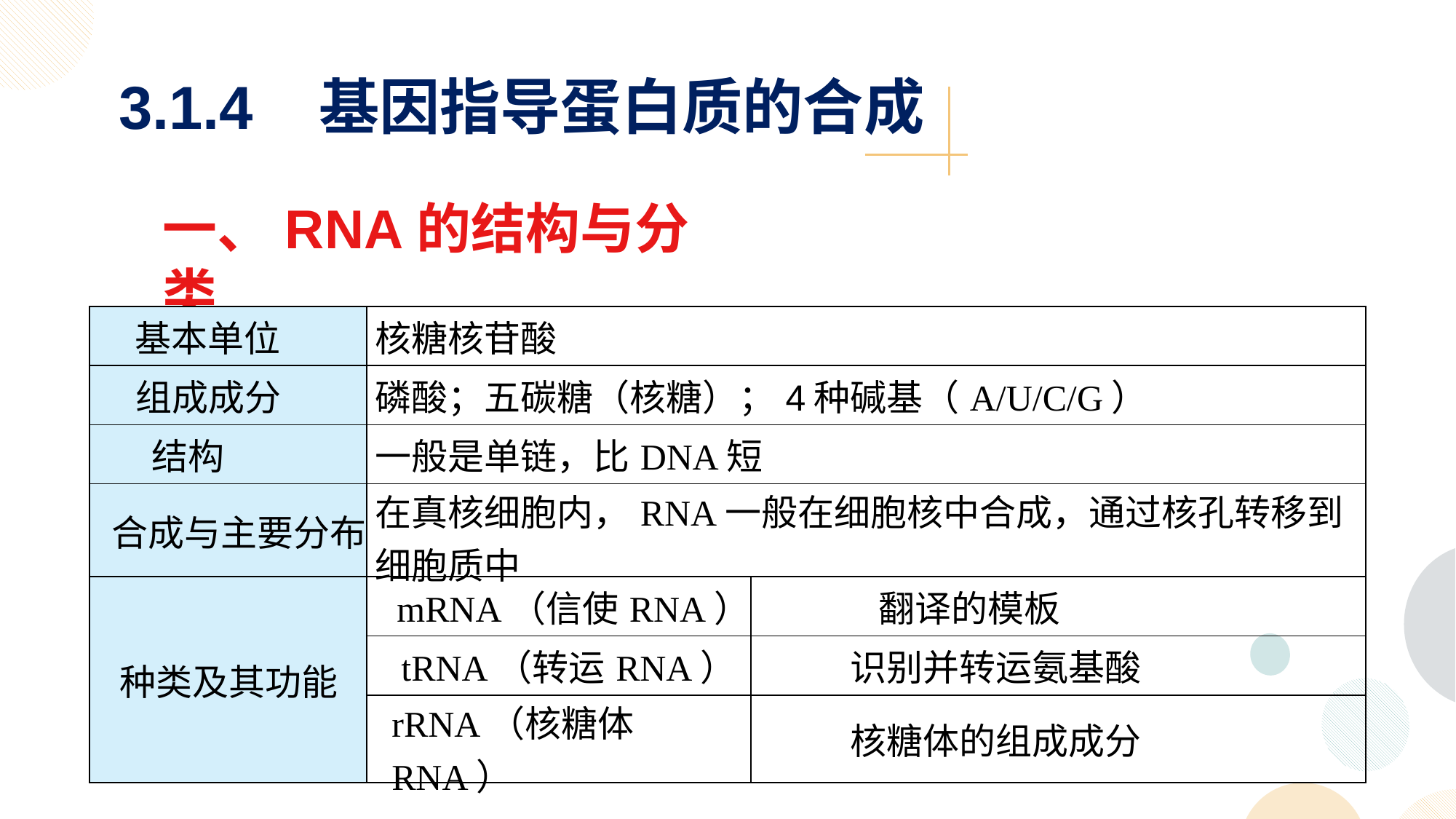

3.1.4   基因指导蛋白质的合成
一、RNA的结构与分类
| 基本单位 | 核糖核苷酸 |  |
| --- | --- | --- |
| 组成成分 | 磷酸；五碳糖（核糖）；4种碱基（A/U/C/G） |  |
| 结构 | 一般是单链，比DNA短 |  |
| 合成与主要分布 | 在真核细胞内，RNA一般在细胞核中合成，通过核孔转移到细胞质中 |  |
| 种类及其功能 | mRNA（信使RNA） | 翻译的模板 |
|  | tRNA（转运RNA） | 识别并转运氨基酸 |
|  | rRNA（核糖体RNA） | 核糖体的组成成分 |